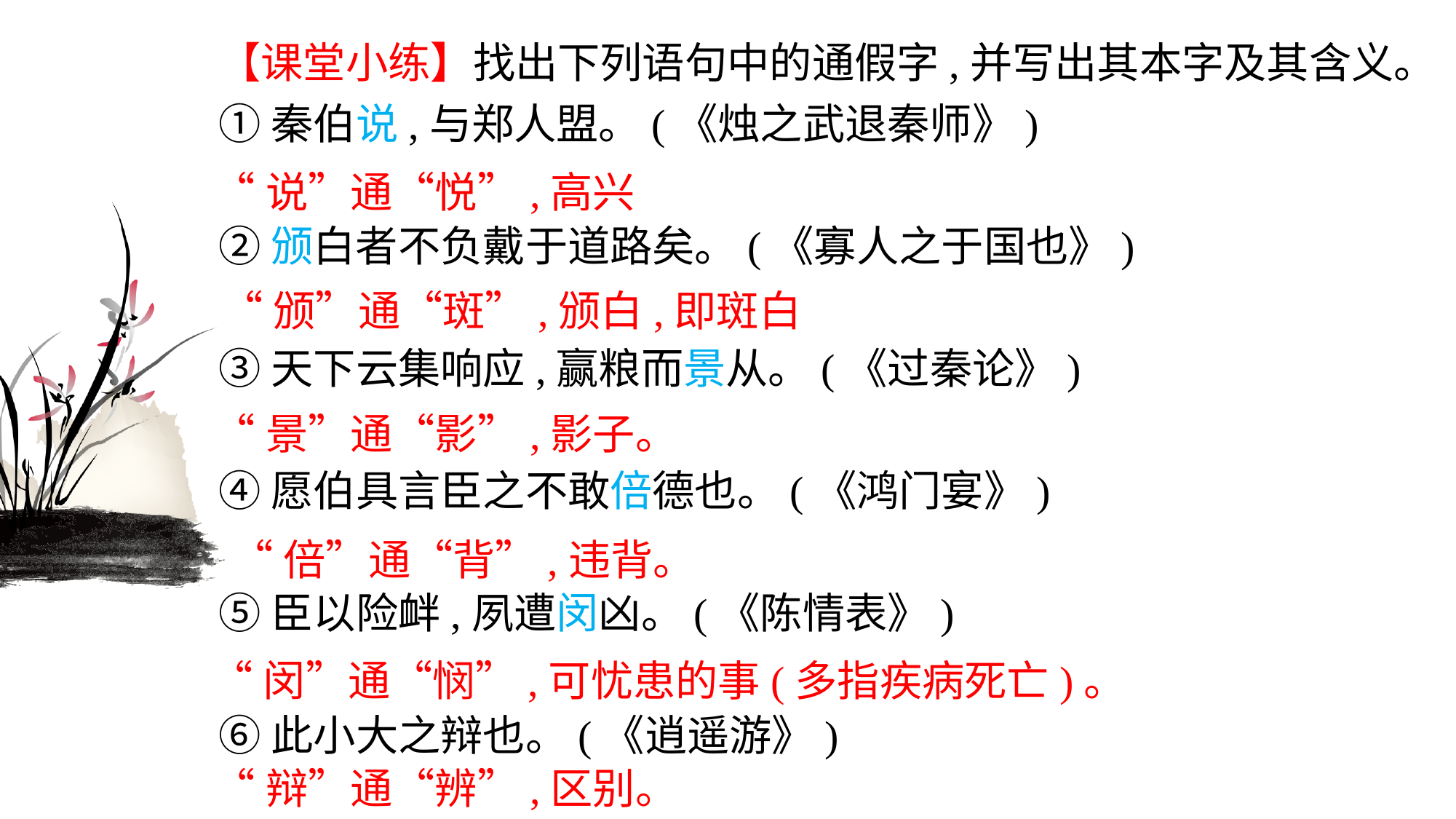

【课堂小练】找出下列语句中的通假字,并写出其本字及其含义。
①秦伯说,与郑人盟。(《烛之武退秦师》)

②颁白者不负戴于道路矣。(《寡人之于国也》)

③天下云集响应,赢粮而景从。(《过秦论》)

④愿伯具言臣之不敢倍德也。(《鸿门宴》)

⑤臣以险衅,夙遭闵凶。(《陈情表》)

⑥此小大之辩也。(《逍遥游》)

“说”通“悦”,高兴
“颁”通“斑”,颁白,即斑白
“景”通“影”,影子。
“倍”通“背”,违背。
“闵”通“悯”,可忧患的事(多指疾病死亡)。
“辩”通“辨”,区别。